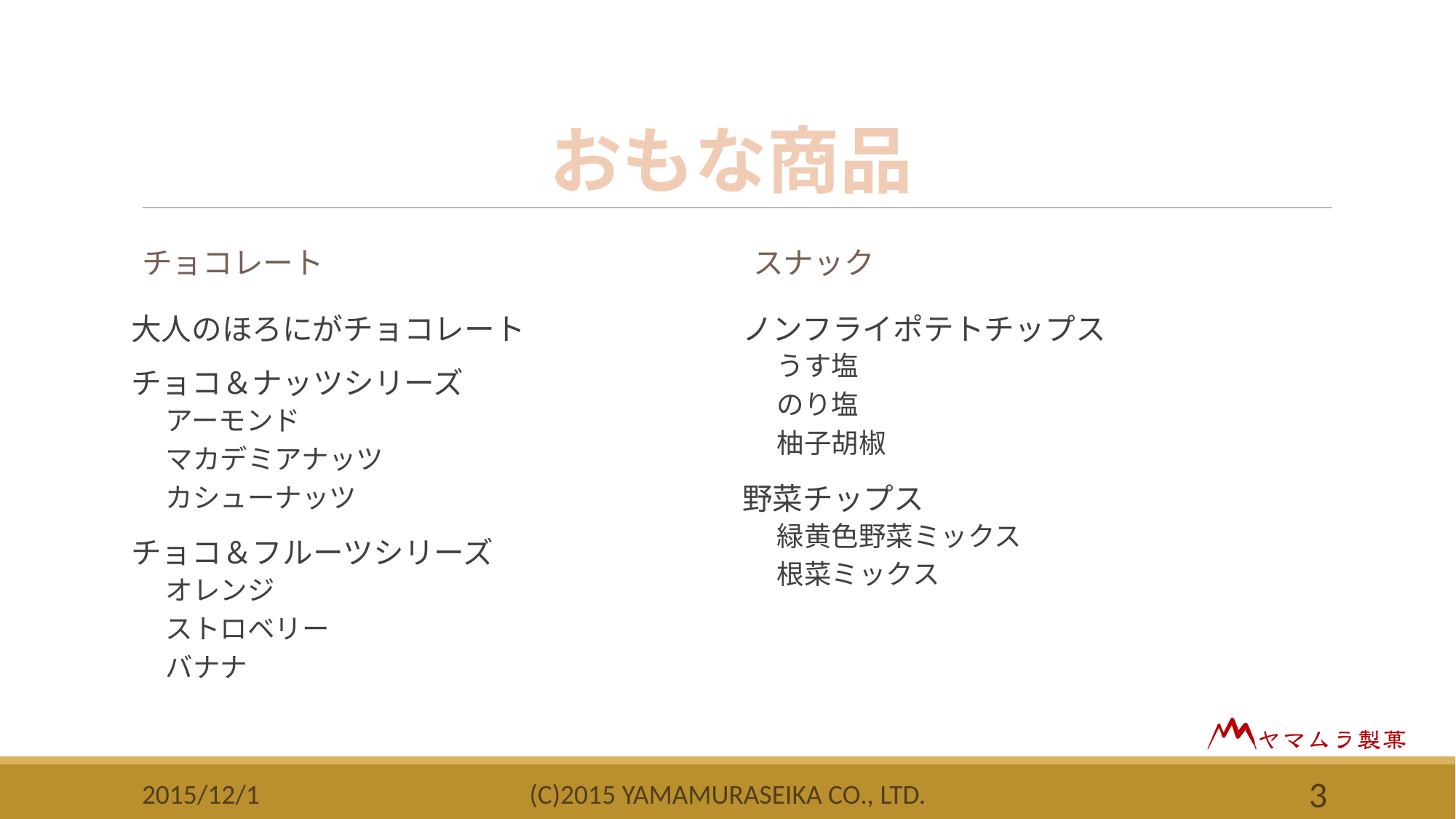

# おもな商品
チョコレート
スナック
大人のほろにがチョコレート
チョコ＆ナッツシリーズ
アーモンド
マカデミアナッツ
カシューナッツ
チョコ＆フルーツシリーズ
オレンジ
ストロベリー
バナナ
ノンフライポテトチップス
うす塩
のり塩
柚子胡椒
野菜チップス
緑黄色野菜ミックス
根菜ミックス
2015/12/1
(c)2015 YAMAMURASEIKA CO., LTD.
3